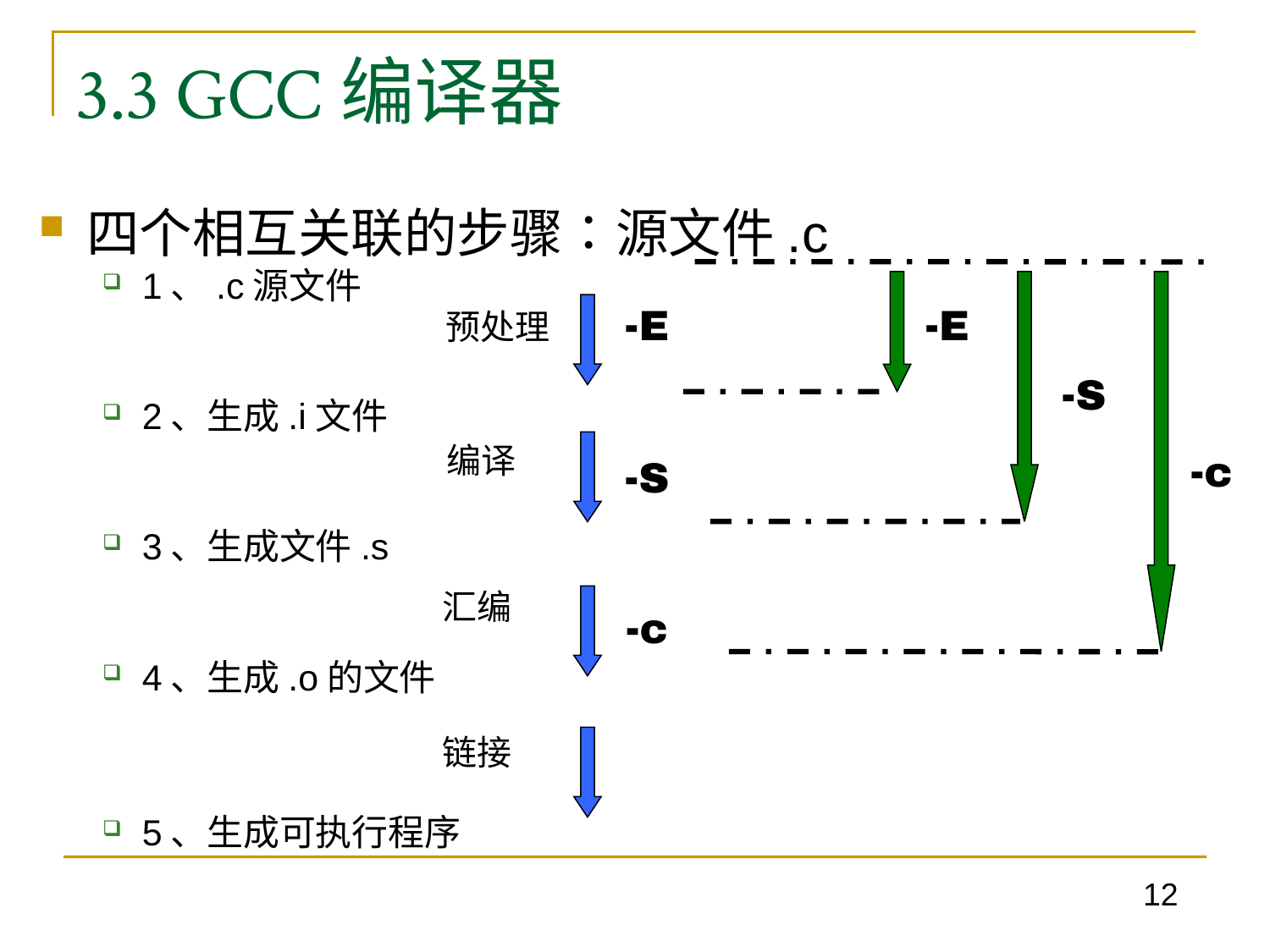

# 3.3 GCC编译器
四个相互关联的步骤∶源文件.c
1、.c源文件

2、生成.i文件

3、生成文件.s

4、生成.o的文件

5、生成可执行程序

-E
-E

预处理
-S

编译
-c
-S

汇编

-c

链接

12